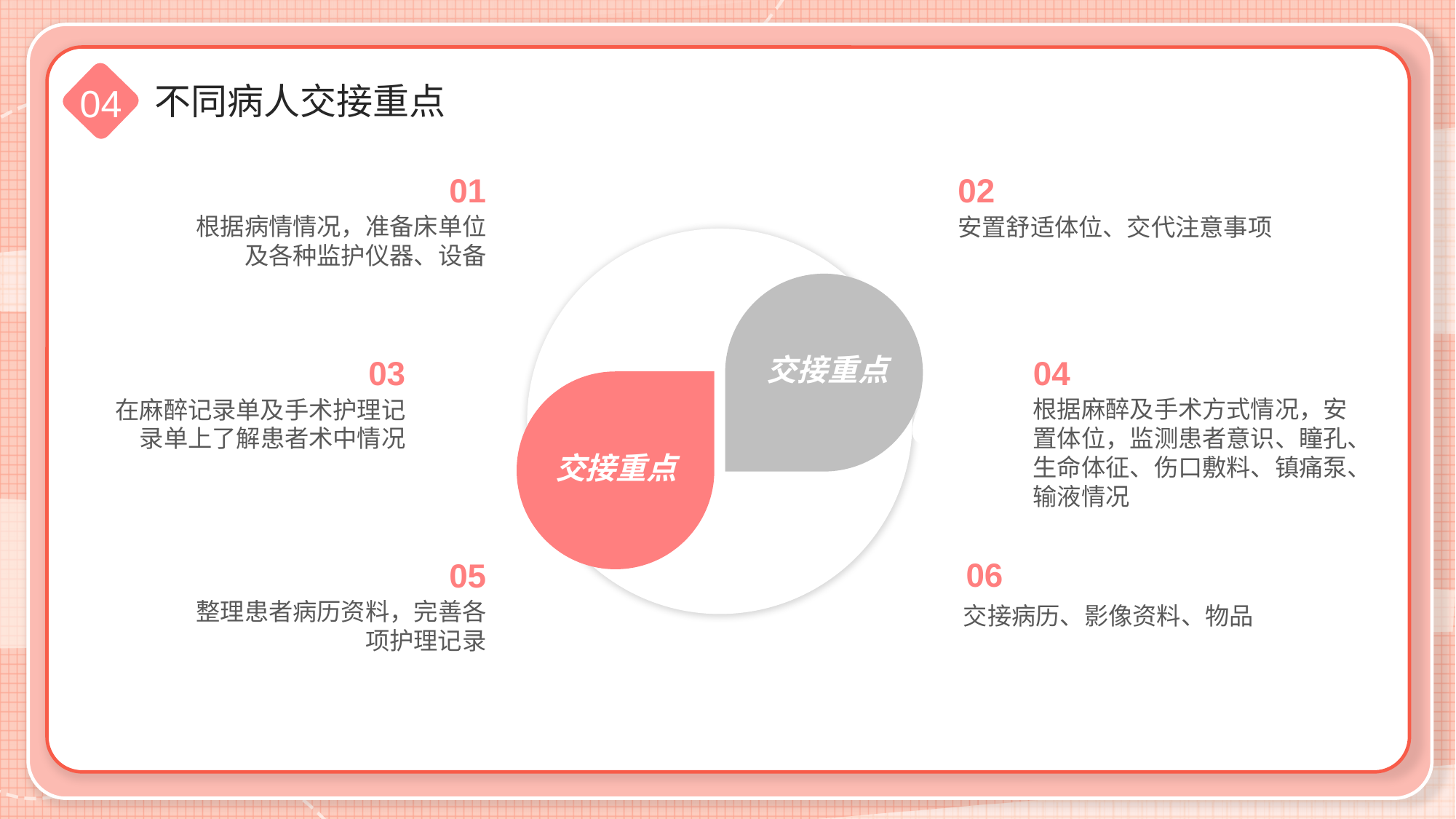

不同病人交接重点
04
01
根据病情情况，准备床单位及各种监护仪器、设备
02
安置舒适体位、交代注意事项

交接重点
03
在麻醉记录单及手术护理记录单上了解患者术中情况
04
根据麻醉及手术方式情况，安置体位，监测患者意识、瞳孔、生命体征、伤口敷料、镇痛泵、输液情况

交接重点

06
交接病历、影像资料、物品
05
整理患者病历资料，完善各项护理记录